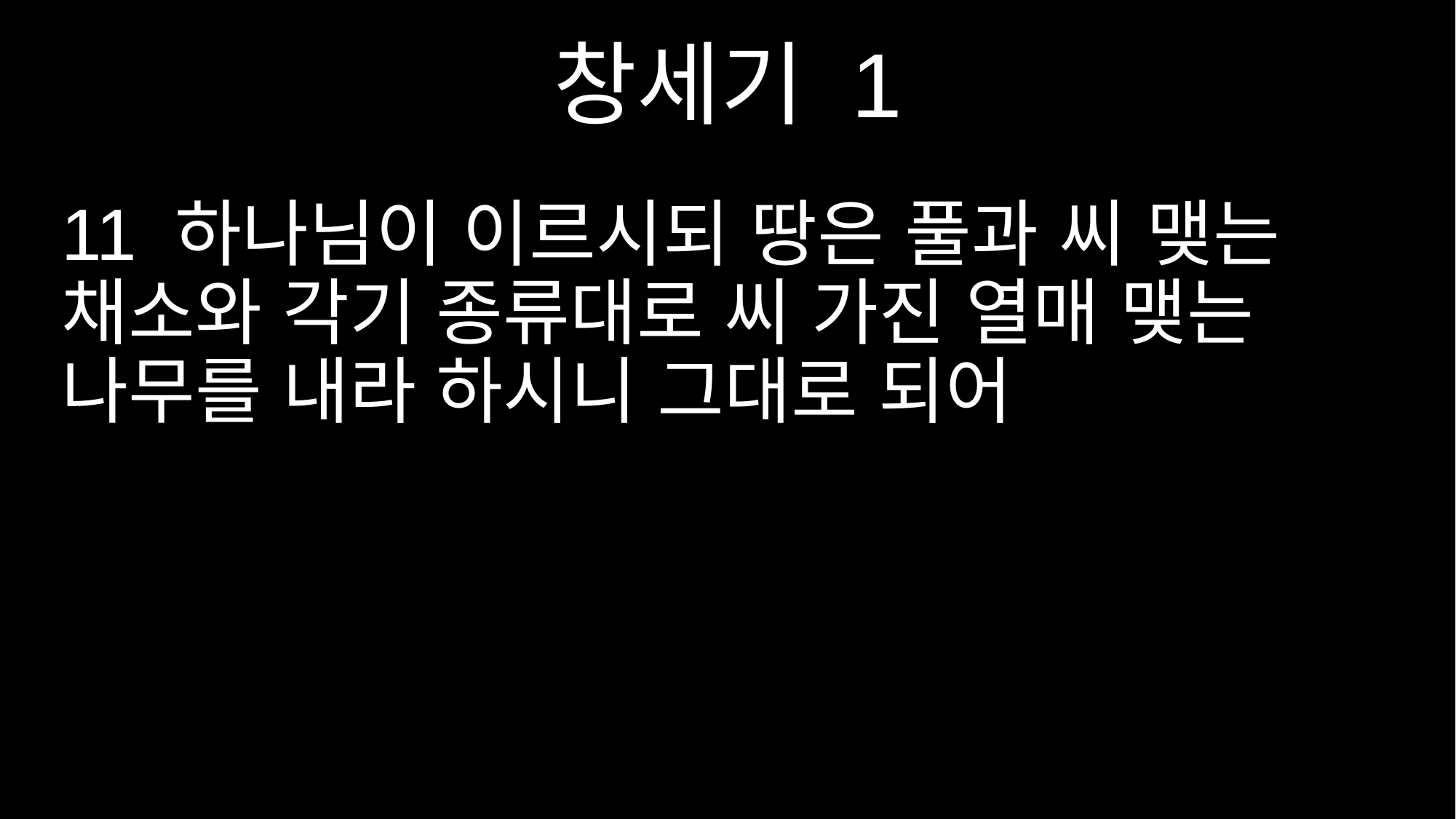

창세기 1
11 하나님이 이르시되 땅은 풀과 씨 맺는 채소와 각기 종류대로 씨 가진 열매 맺는 나무를 내라 하시니 그대로 되어